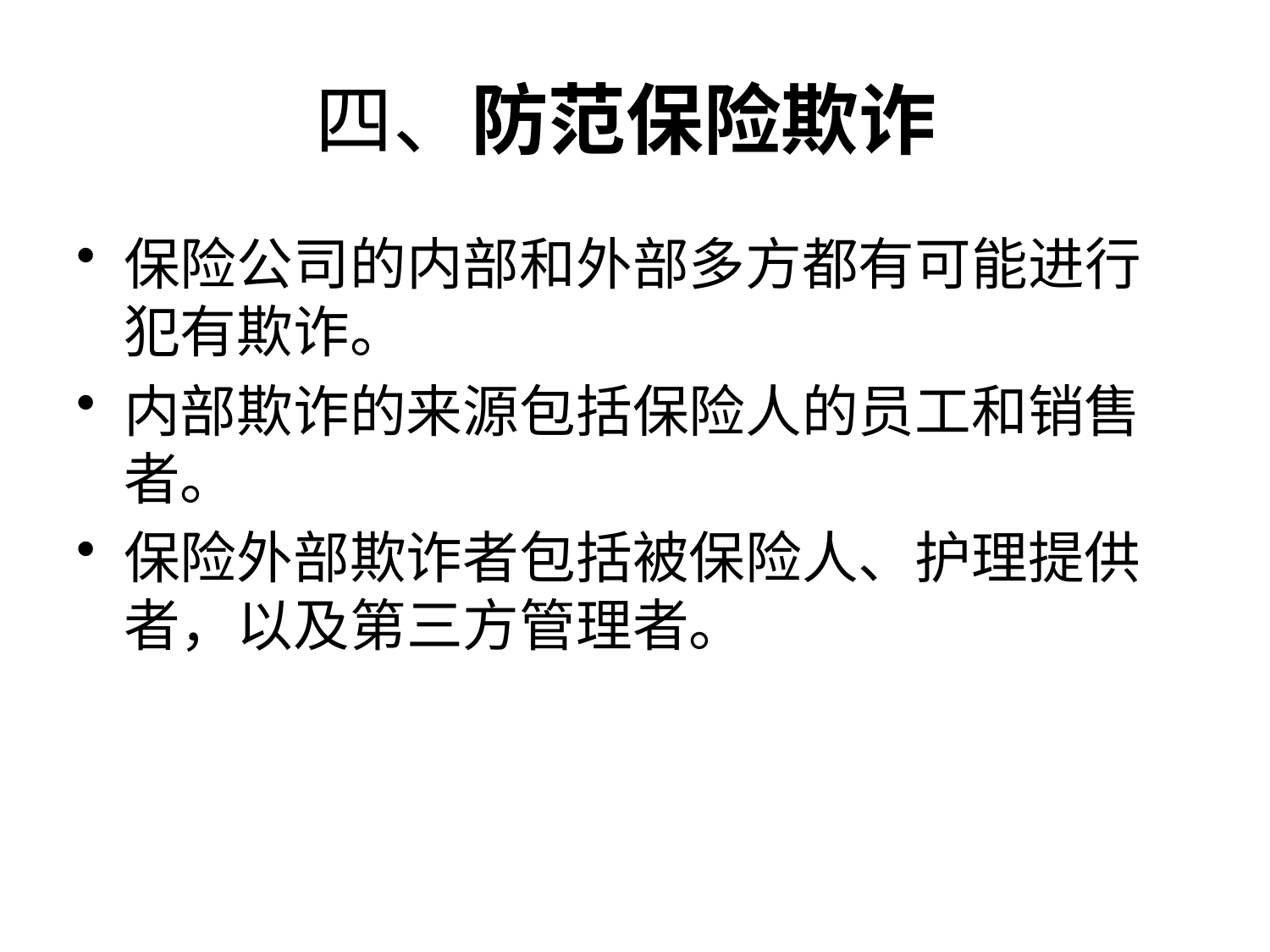

# 四、防范保险欺诈
保险公司的内部和外部多方都有可能进行犯有欺诈。
内部欺诈的来源包括保险人的员工和销售者。
保险外部欺诈者包括被保险人、护理提供者，以及第三方管理者。